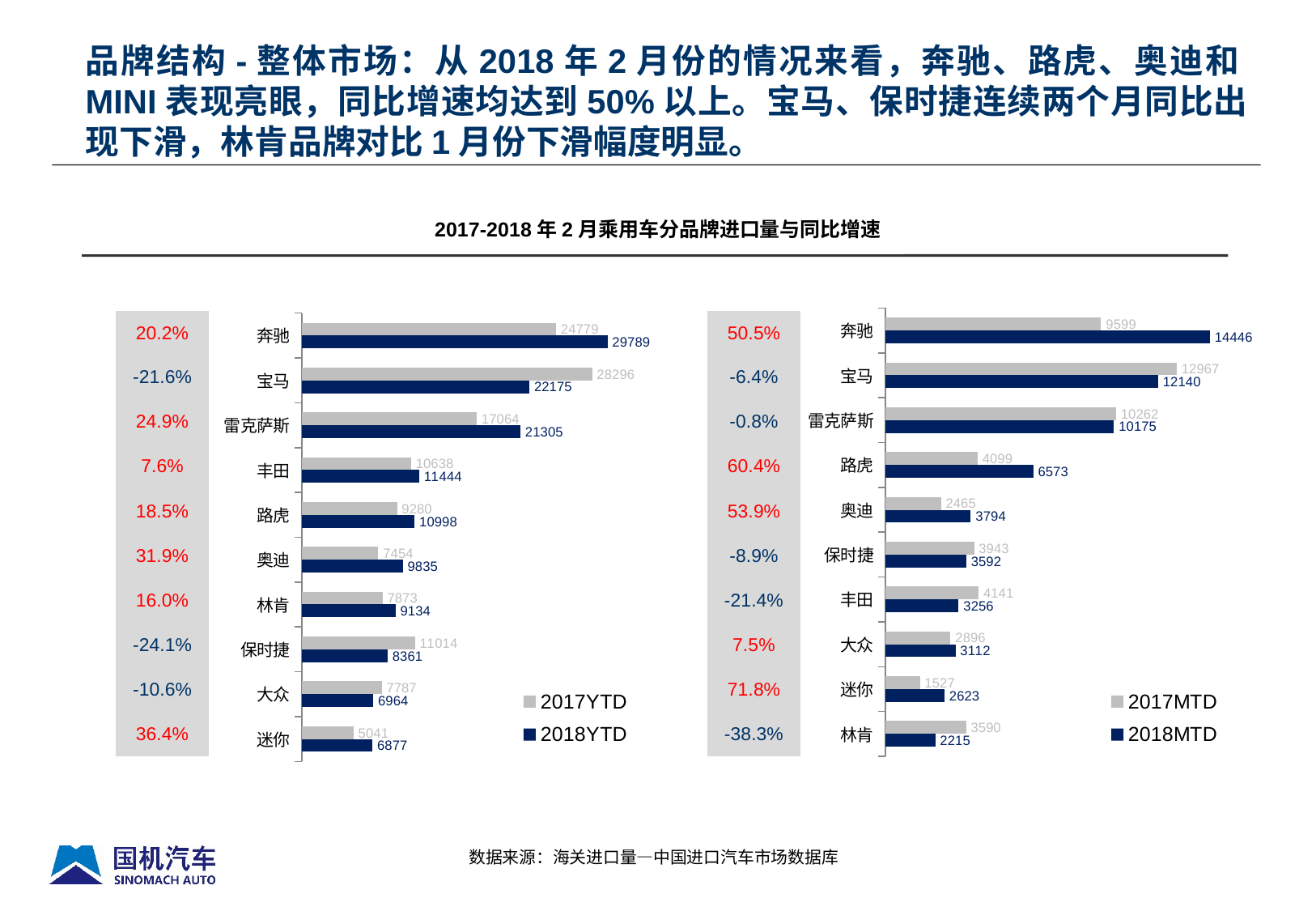

品牌结构-整体市场：从2018年2月份的情况来看，奔驰、路虎、奥迪和MINI表现亮眼，同比增速均达到50%以上。宝马、保时捷连续两个月同比出现下滑，林肯品牌对比1月份下滑幅度明显。
2017-2018年2月乘用车分品牌进口量与同比增速

### Chart

| Category | 2018YTD | 2017YTD |
|---|---|---|
| 迷你 | 6877.0 | 5041.0 |
| 大众 | 6964.0 | 7787.0 |
| 保时捷 | 8361.0 | 11014.0 |
| 林肯 | 9134.0 | 7873.0 |
| 奥迪 | 9835.0 | 7454.0 |
| 路虎 | 10998.0 | 9280.0 |
| 丰田 | 11444.0 | 10638.0 |
| 雷克萨斯 | 21305.0 | 17064.0 |
| 宝马 | 22175.0 | 28296.0 |
| 奔驰 | 29789.0 | 24779.0 |

### Chart

| Category | 2018MTD | 2017MTD |
|---|---|---|
| 林肯 | 2215.0 | 3590.0 |
| 迷你 | 2623.0 | 1527.0 |
| 大众 | 3112.0 | 2896.0 |
| 丰田 | 3256.0 | 4141.0 |
| 保时捷 | 3592.0 | 3943.0 |
| 奥迪 | 3794.0 | 2465.0 |
| 路虎 | 6573.0 | 4099.0 |
| 雷克萨斯 | 10175.0 | 10262.0 |
| 宝马 | 12140.0 | 12967.0 |
| 奔驰 | 14446.0 | 9599.0 |
| 20.2% |
| --- |
| -21.6% |
| 24.9% |
| 7.6% |
| 18.5% |
| 31.9% |
| 16.0% |
| -24.1% |
| -10.6% |
| 36.4% |
| 50.5% |
| --- |
| -6.4% |
| -0.8% |
| 60.4% |
| 53.9% |
| -8.9% |
| -21.4% |
| 7.5% |
| 71.8% |
| -38.3% |
数据来源：海关进口量—中国进口汽车市场数据库